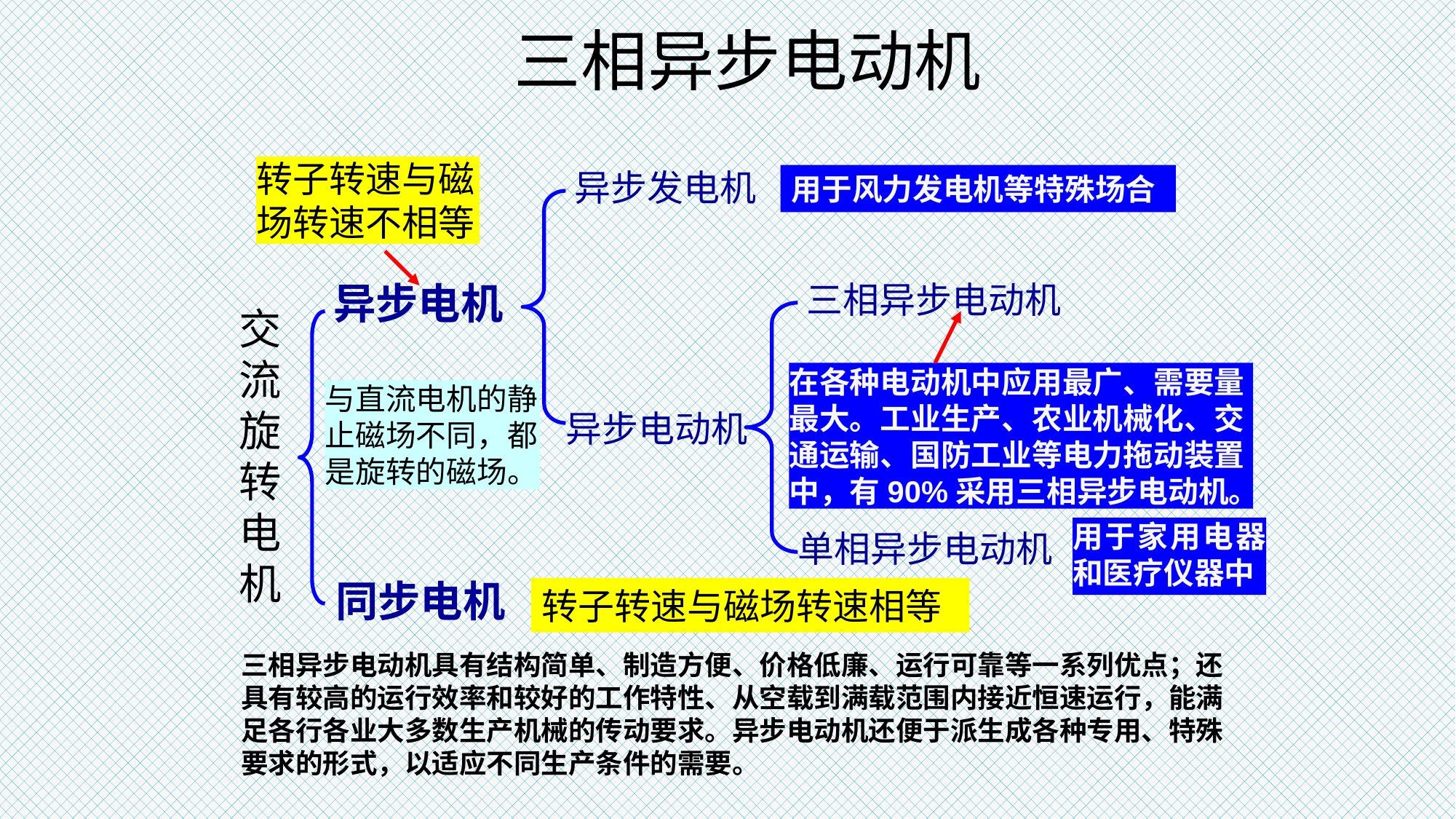

三相异步电动机
转子转速与磁场转速不相等
异步发电机
用于风力发电机等特殊场合

异步电机
三相异步电动机
交流旋转电机

在各种电动机中应用最广、需要量最大。工业生产、农业机械化、交通运输、国防工业等电力拖动装置中，有90%采用三相异步电动机。
与直流电机的静止磁场不同，都是旋转的磁场。
异步电动机
用于家用电器和医疗仪器中
单相异步电动机
同步电机
转子转速与磁场转速相等
三相异步电动机具有结构简单、制造方便、价格低廉、运行可靠等一系列优点；还具有较高的运行效率和较好的工作特性、从空载到满载范围内接近恒速运行，能满足各行各业大多数生产机械的传动要求。异步电动机还便于派生成各种专用、特殊要求的形式，以适应不同生产条件的需要。